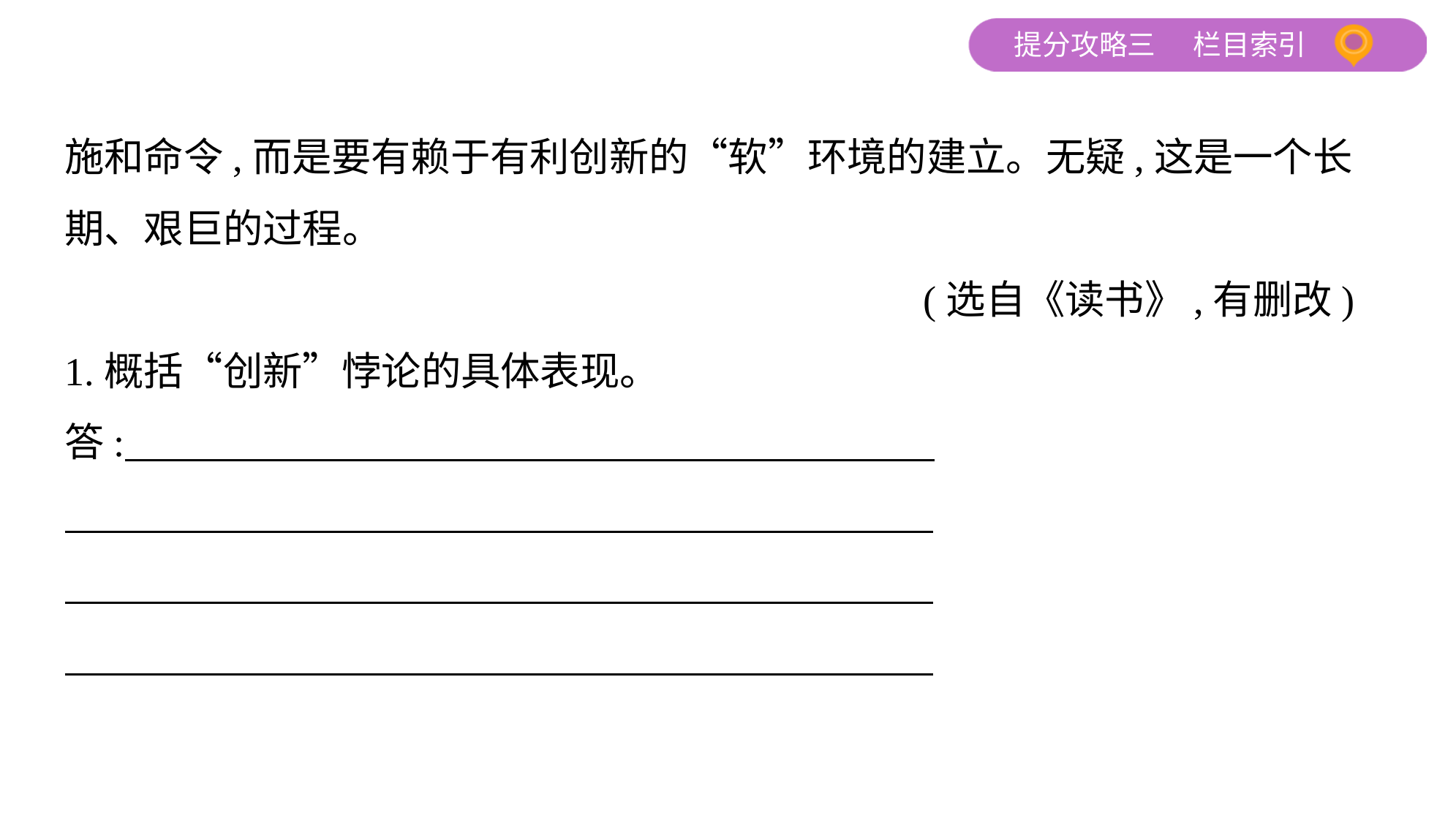

施和命令,而是要有赖于有利创新的“软”环境的建立。无疑,这是一个长
期、艰巨的过程。
                                                                                       (选自《读书》,有删改)
1.概括“创新”悖论的具体表现。
答: